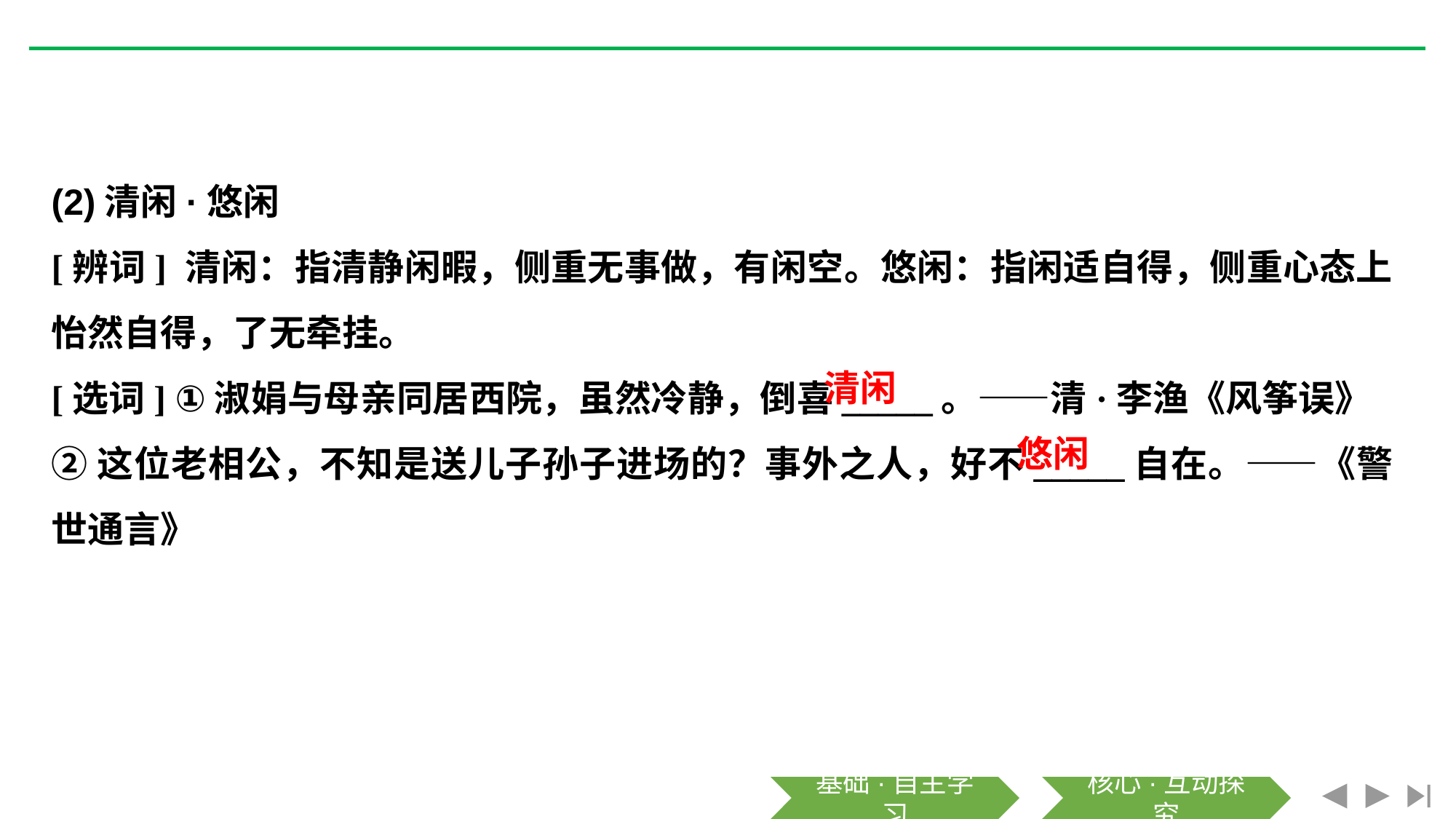

(2)清闲·悠闲
[辨词] 清闲：指清静闲暇，侧重无事做，有闲空。悠闲：指闲适自得，侧重心态上怡然自得，了无牵挂。
[选词] ①淑娟与母亲同居西院，虽然冷静，倒喜_____。——清·李渔《风筝误》
②这位老相公，不知是送儿子孙子进场的？事外之人，好不_____自在。——《警世通言》
清闲
悠闲